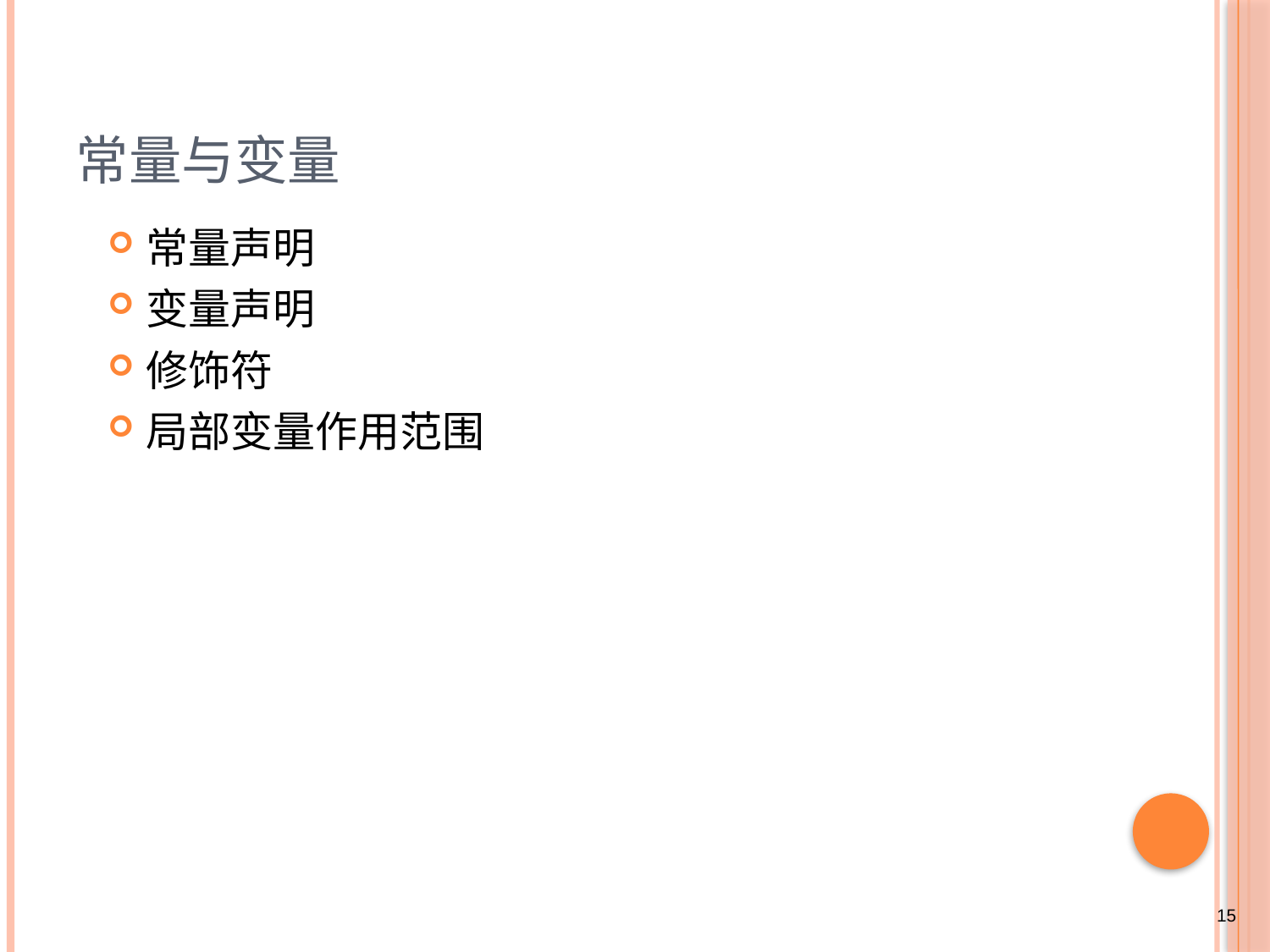

# 常量与变量
常量声明
变量声明
修饰符
局部变量作用范围
15